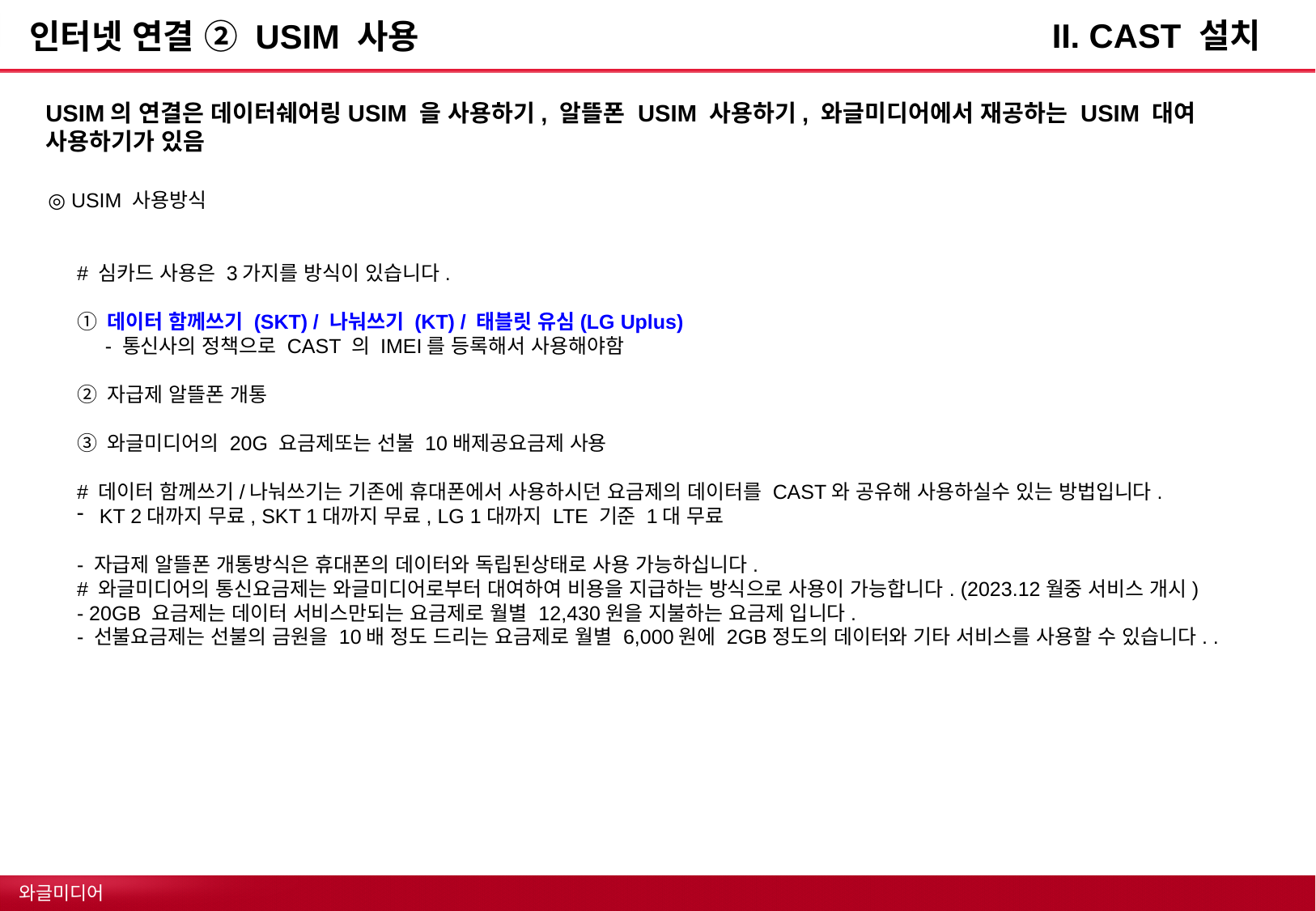

II. CAST 설치
# 인터넷 연결 ② USIM 사용

USIM의 연결은 데이터쉐어링USIM 을 사용하기, 알뜰폰 USIM 사용하기, 와글미디어에서 재공하는 USIM 대여
사용하기가 있음
◎ USIM 사용방식
# 심카드 사용은 3가지를 방식이 있습니다.

① 데이터 함께쓰기 (SKT) / 나눠쓰기 (KT) / 태블릿 유심(LG Uplus)
     - 통신사의 정책으로 CAST 의 IMEI를 등록해서 사용해야함

② 자급제 알뜰폰 개통

③ 와글미디어의 20G 요금제또는 선불 10배제공요금제 사용

# 데이터 함께쓰기/나눠쓰기는 기존에 휴대폰에서 사용하시던 요금제의 데이터를 CAST와 공유해 사용하실수 있는 방법입니다.
KT 2대까지 무료, SKT 1대까지 무료, LG 1대까지 LTE 기준 1대 무료

- 자급제 알뜰폰 개통방식은 휴대폰의 데이터와 독립된상태로 사용 가능하십니다.
# 와글미디어의 통신요금제는 와글미디어로부터 대여하여 비용을 지급하는 방식으로 사용이 가능합니다. (2023.12월중 서비스 개시)
- 20GB 요금제는 데이터 서비스만되는 요금제로 월별 12,430원을 지불하는 요금제 입니다.
- 선불요금제는 선불의 금원을 10배 정도 드리는 요금제로 월별 6,000원에 2GB정도의 데이터와 기타 서비스를 사용할 수 있습니다. .